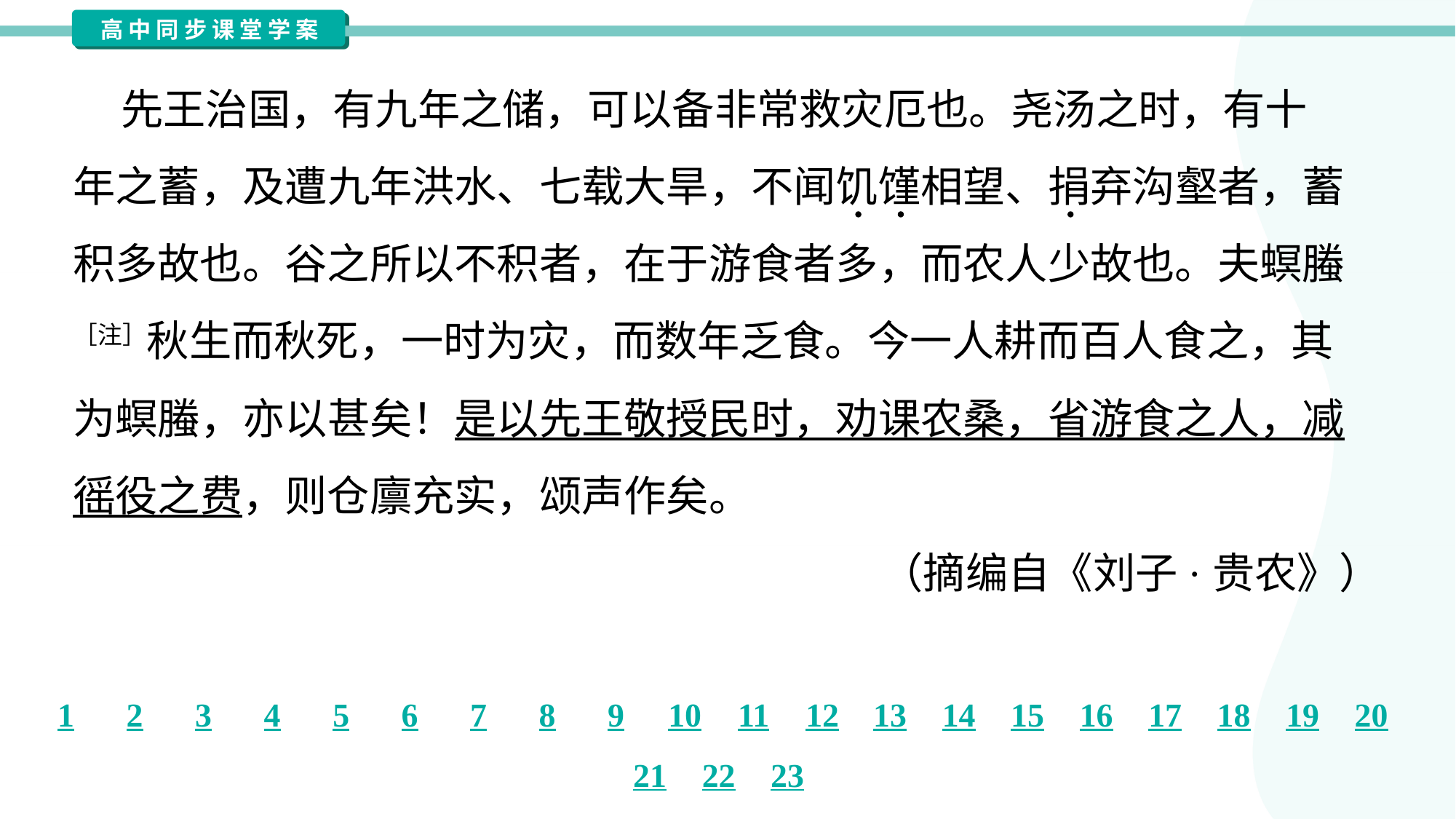

先王治国，有九年之储，可以备非常救灾厄也。尧汤之时，有十
年之蓄，及遭九年洪水、七载大旱，不闻饥馑相望、捐弃沟壑者，蓄
积多故也。谷之所以不积者，在于游食者多，而农人少故也。夫螟螣
［注］秋生而秋死，一时为灾，而数年乏食。今一人耕而百人食之，其
为螟螣，亦以甚矣！是以先王敬授民时，劝课农桑，省游食之人，减
徭役之费，则仓廪充实，颂声作矣。
（摘编自《刘子·贵农》）